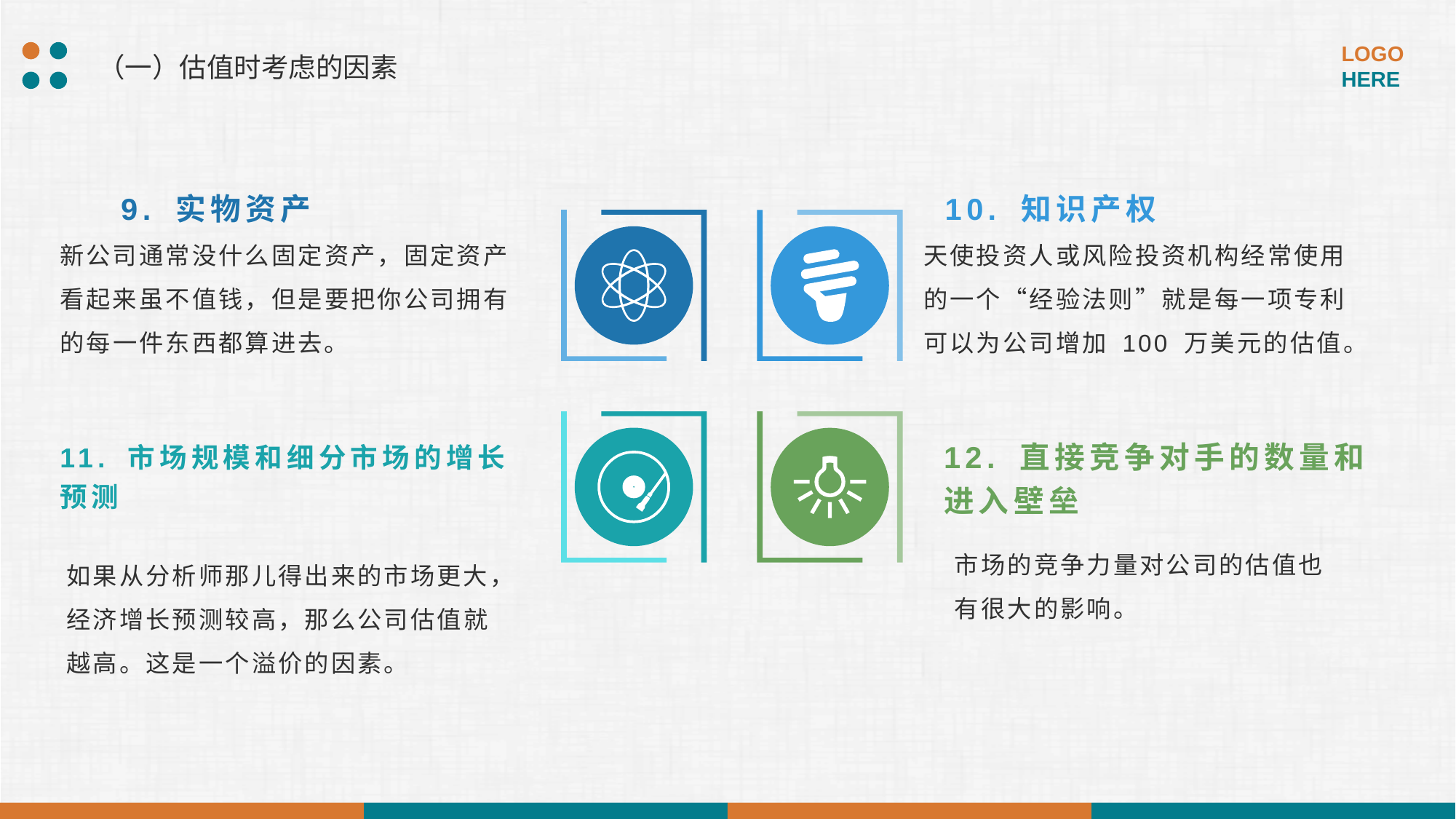

（一）估值时考虑的因素
9. 实物资产
10. 知识产权

新公司通常没什么固定资产，固定资产看起来虽不值钱，但是要把你公司拥有的每一件东西都算进去。
天使投资人或风险投资机构经常使用的一个“经验法则”就是每一项专利可以为公司增加 100 万美元的估值。

12. 直接竞争对手的数量和进入壁垒

11. 市场规模和细分市场的增长预测

市场的竞争力量对公司的估值也有很大的影响。
如果从分析师那儿得出来的市场更大，经济增长预测较高，那么公司估值就越高。这是一个溢价的因素。